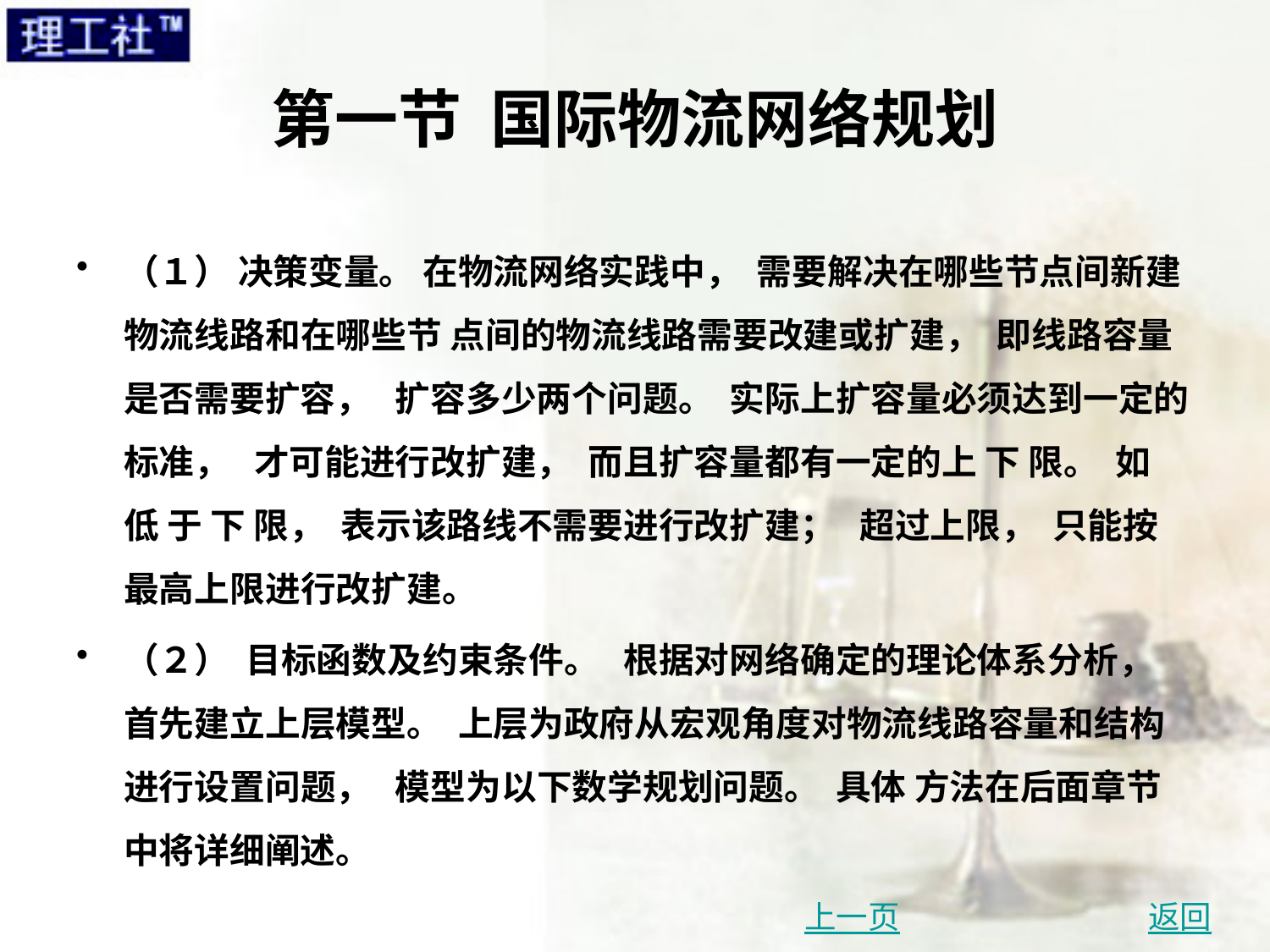

# 第一节  国际物流网络规划
（１） 决策变量。 在物流网络实践中，  需要解决在哪些节点间新建物流线路和在哪些节 点间的物流线路需要改建或扩建，  即线路容量是否需要扩容，   扩容多少两个问题。  实际上扩容量必须达到一定的标准，   才可能进行改扩建，  而且扩容量都有一定的上 下 限。  如 低 于 下 限，  表示该路线不需要进行改扩建；   超过上限，  只能按最高上限进行改扩建。
（２）  目标函数及约束条件。   根据对网络确定的理论体系分析，   首先建立上层模型。  上层为政府从宏观角度对物流线路容量和结构进行设置问题，   模型为以下数学规划问题。  具体 方法在后面章节中将详细阐述。
上一页
返回